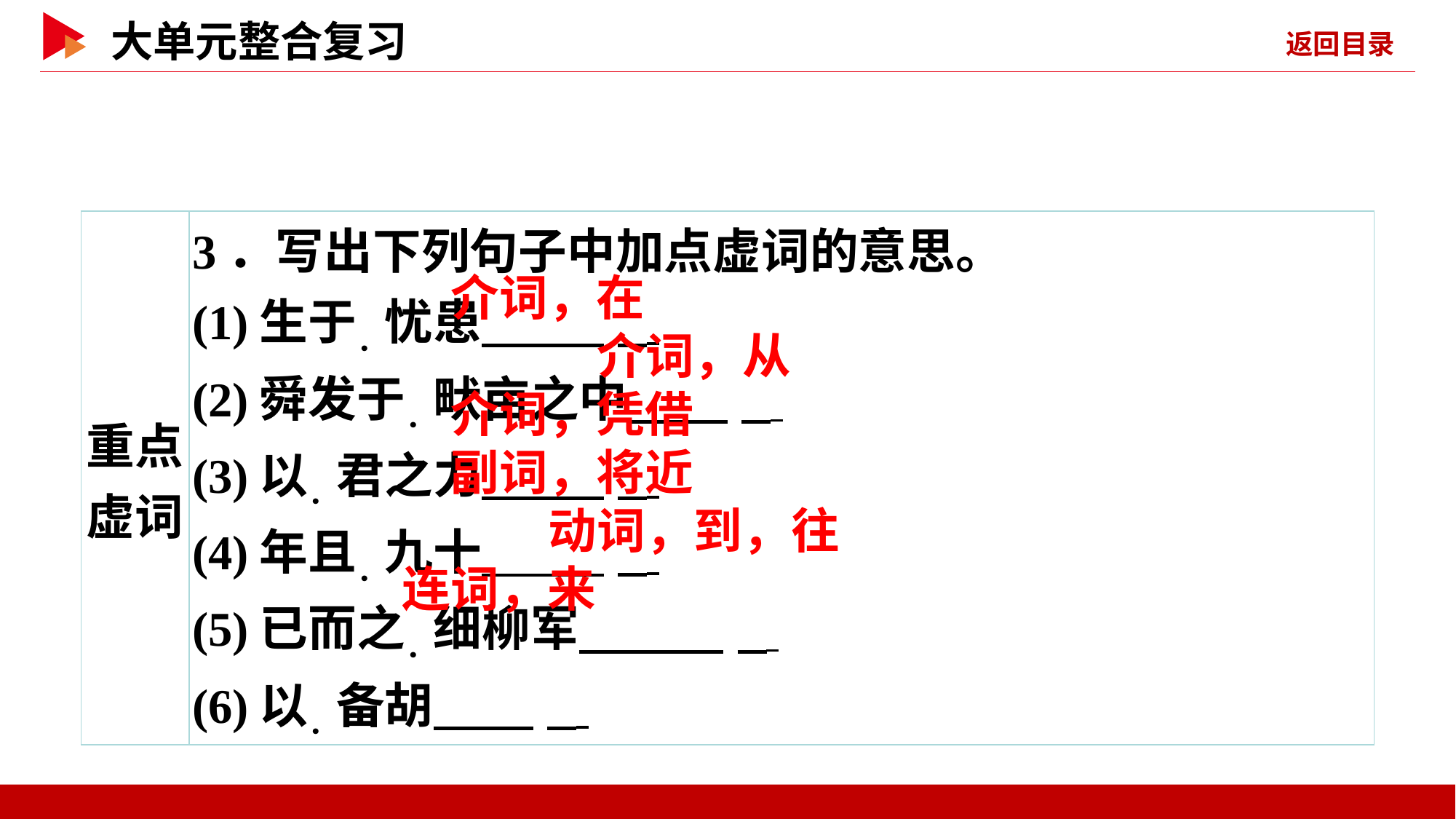

| 重点 虚词 | 3．写出下列句子中加点虚词的意思。 (1)生于．忧患 \_ 　 (2)舜发于．畎亩之中 \_ 　 (3)以．君之力 \_ (4)年且．九十 \_ (5)已而之．细柳军 \_ (6)以．备胡 \_ |
| --- | --- |
介词，在
介词，从
介词，凭借
副词，将近
动词，到，往
连词，来